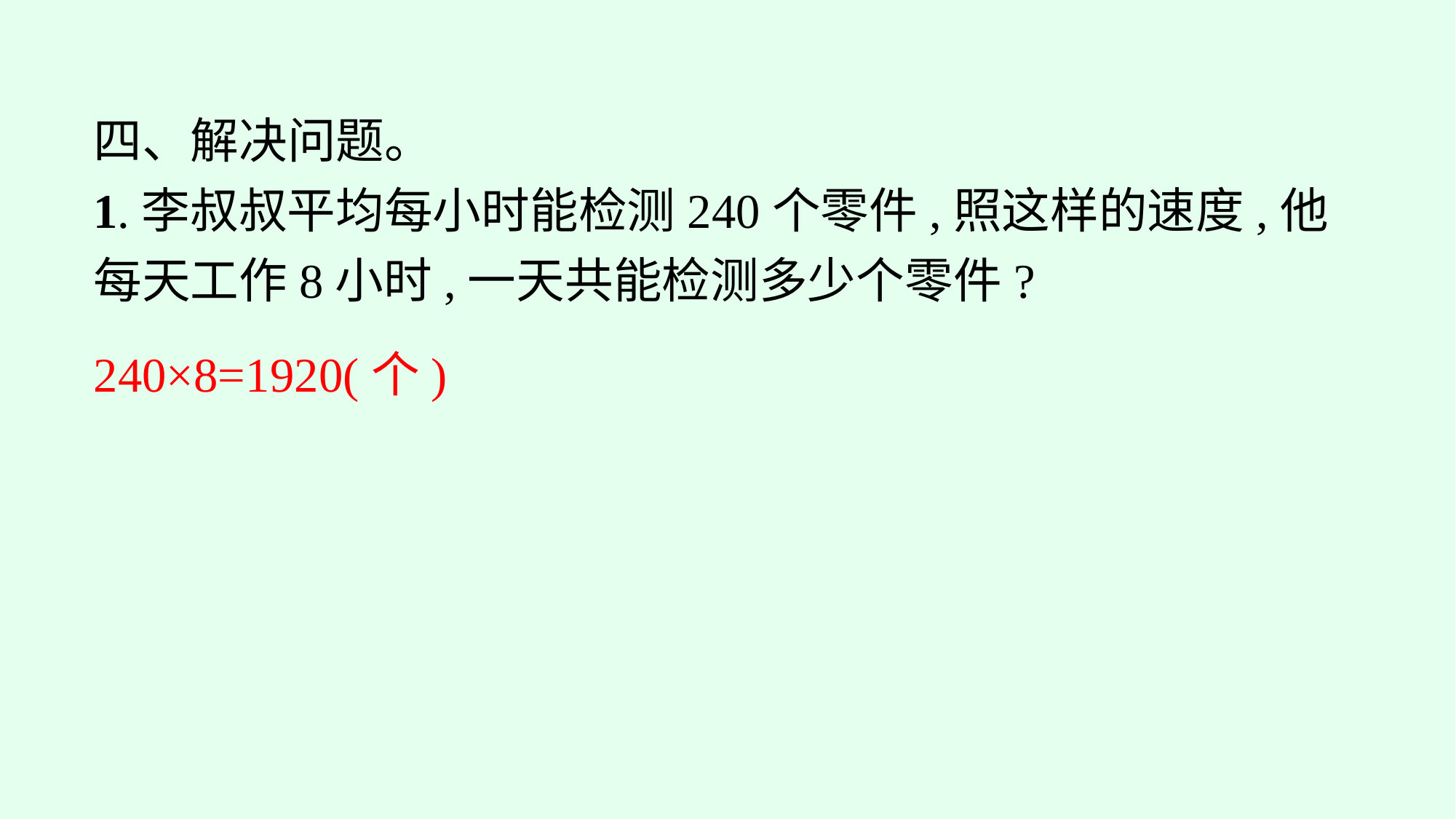

四、解决问题。
1.李叔叔平均每小时能检测240个零件,照这样的速度,他每天工作8小时,一天共能检测多少个零件?
240×8=1920(个)